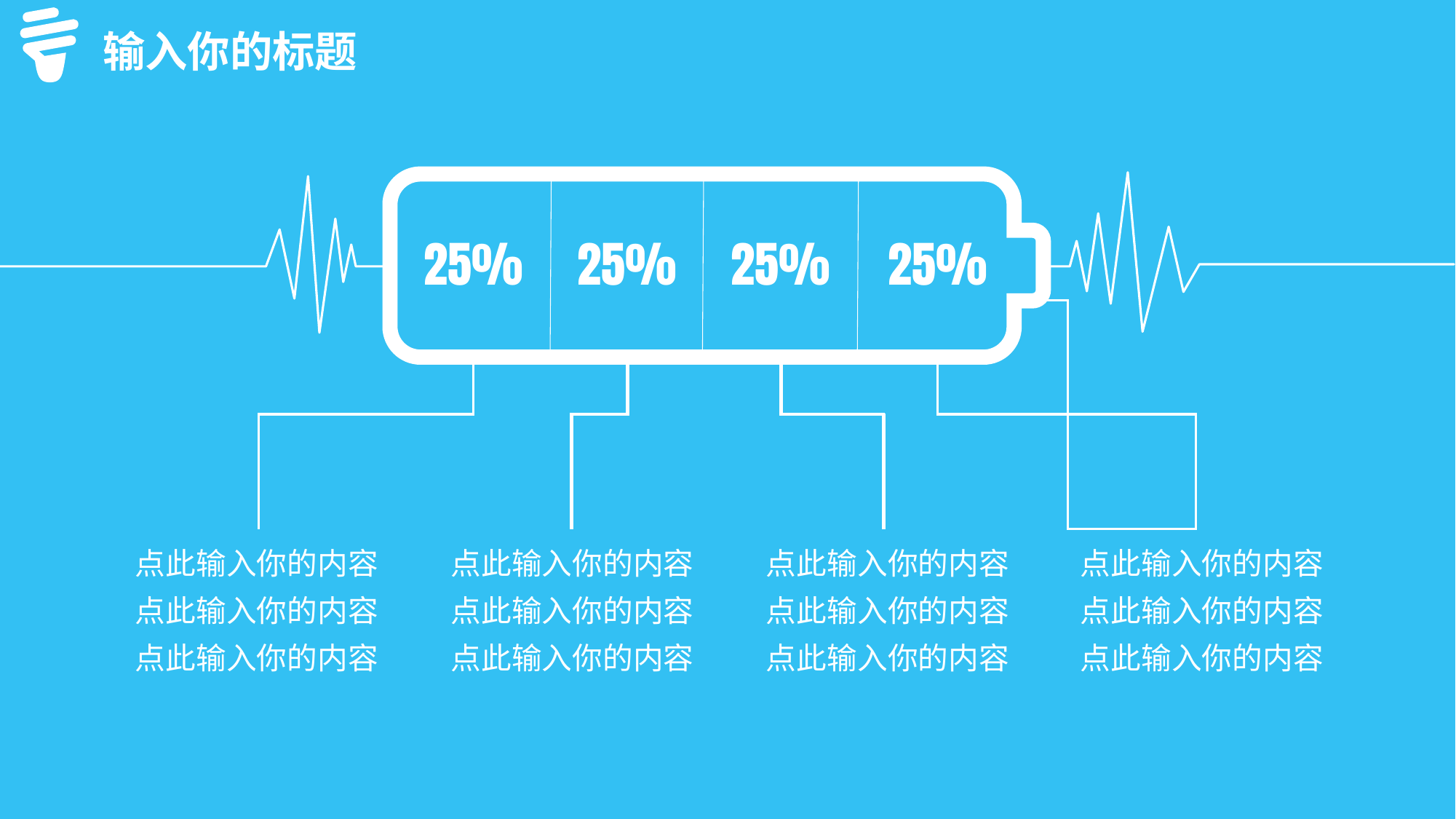

输入你的标题

25%
25%
25%
25%
点此输入你的内容
点此输入你的内容
点此输入你的内容
点此输入你的内容
点此输入你的内容
点此输入你的内容
点此输入你的内容
点此输入你的内容
点此输入你的内容
点此输入你的内容
点此输入你的内容
点此输入你的内容